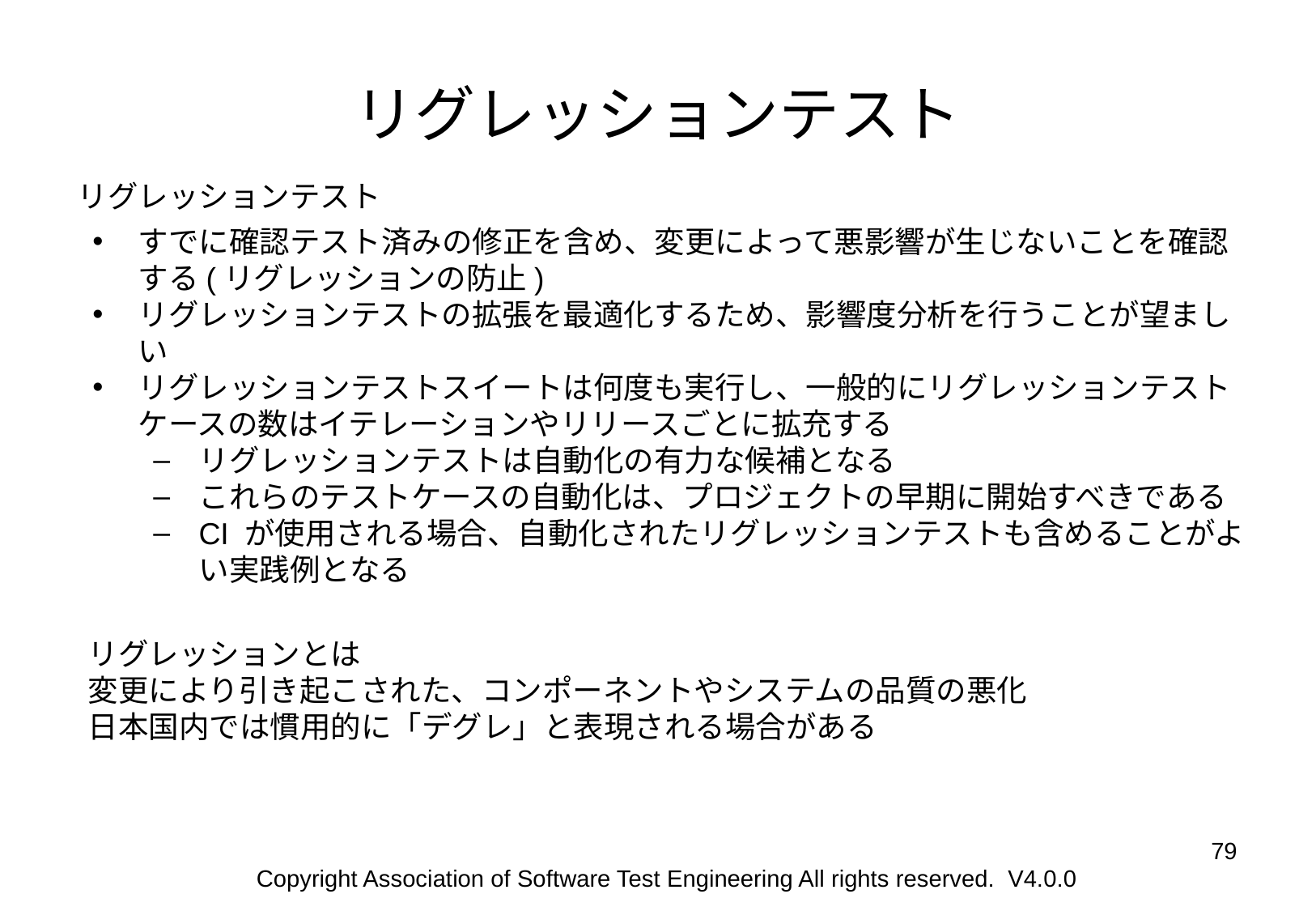

# リグレッションテスト
リグレッションテスト
すでに確認テスト済みの修正を含め、変更によって悪影響が生じないことを確認する(リグレッションの防止)
リグレッションテストの拡張を最適化するため、影響度分析を行うことが望ましい
リグレッションテストスイートは何度も実行し、一般的にリグレッションテストケースの数はイテレーションやリリースごとに拡充する
リグレッションテストは自動化の有力な候補となる
これらのテストケースの自動化は、プロジェクトの早期に開始すべきである
CI が使用される場合、自動化されたリグレッションテストも含めることがよい実践例となる

リグレッションとは
変更により引き起こされた、コンポーネントやシステムの品質の悪化
日本国内では慣用的に「デグレ」と表現される場合がある
79
Copyright Association of Software Test Engineering All rights reserved.  V4.0.0